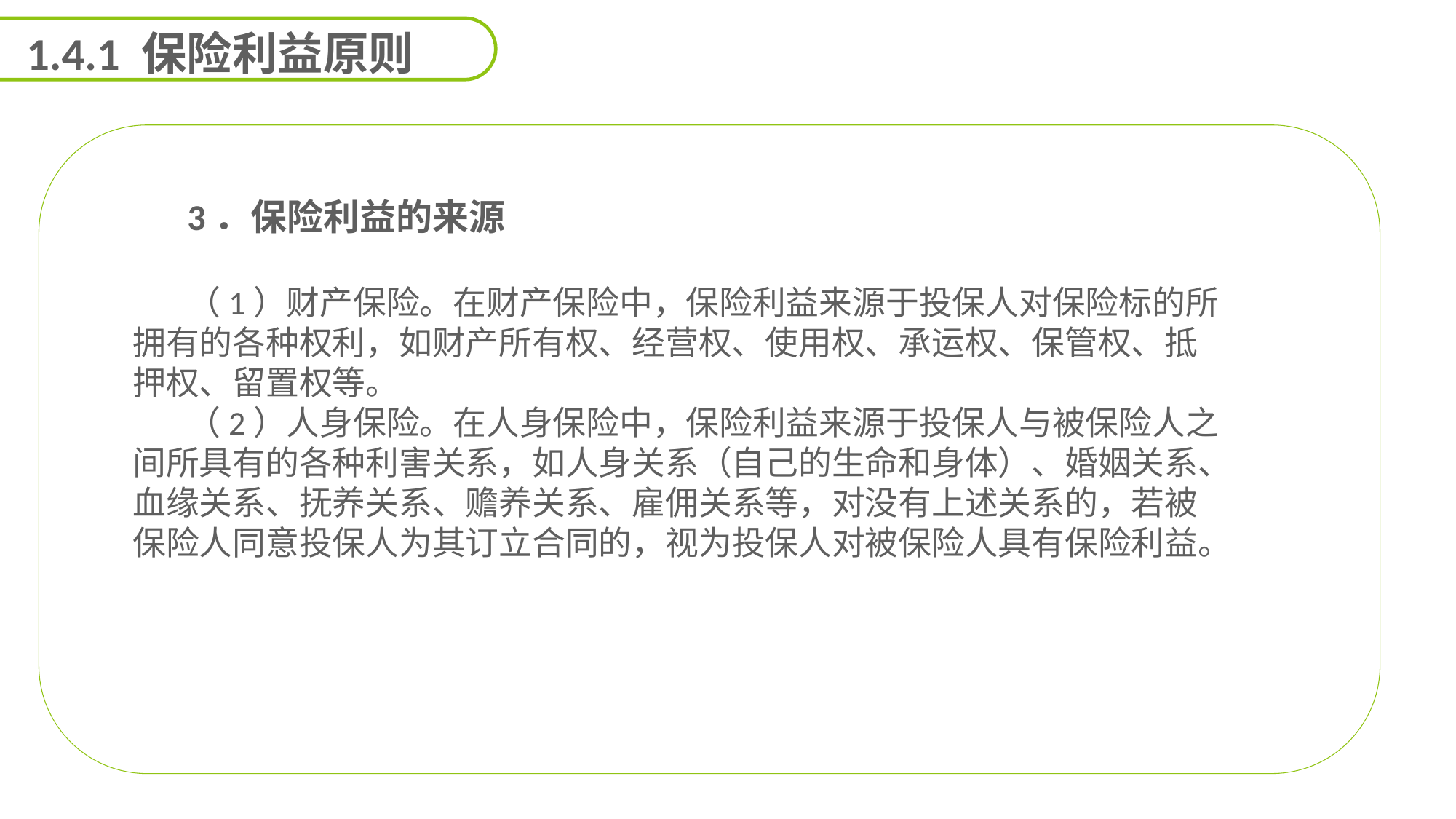

1.4.1 保险利益原则

3．保险利益的来源

（1）财产保险。在财产保险中，保险利益来源于投保人对保险标的所拥有的各种权利，如财产所有权、经营权、使用权、承运权、保管权、抵押权、留置权等。
（2）人身保险。在人身保险中，保险利益来源于投保人与被保险人之间所具有的各种利害关系，如人身关系（自己的生命和身体）、婚姻关系、血缘关系、抚养关系、赡养关系、雇佣关系等，对没有上述关系的，若被保险人同意投保人为其订立合同的，视为投保人对被保险人具有保险利益。
能力
目标
延迟符